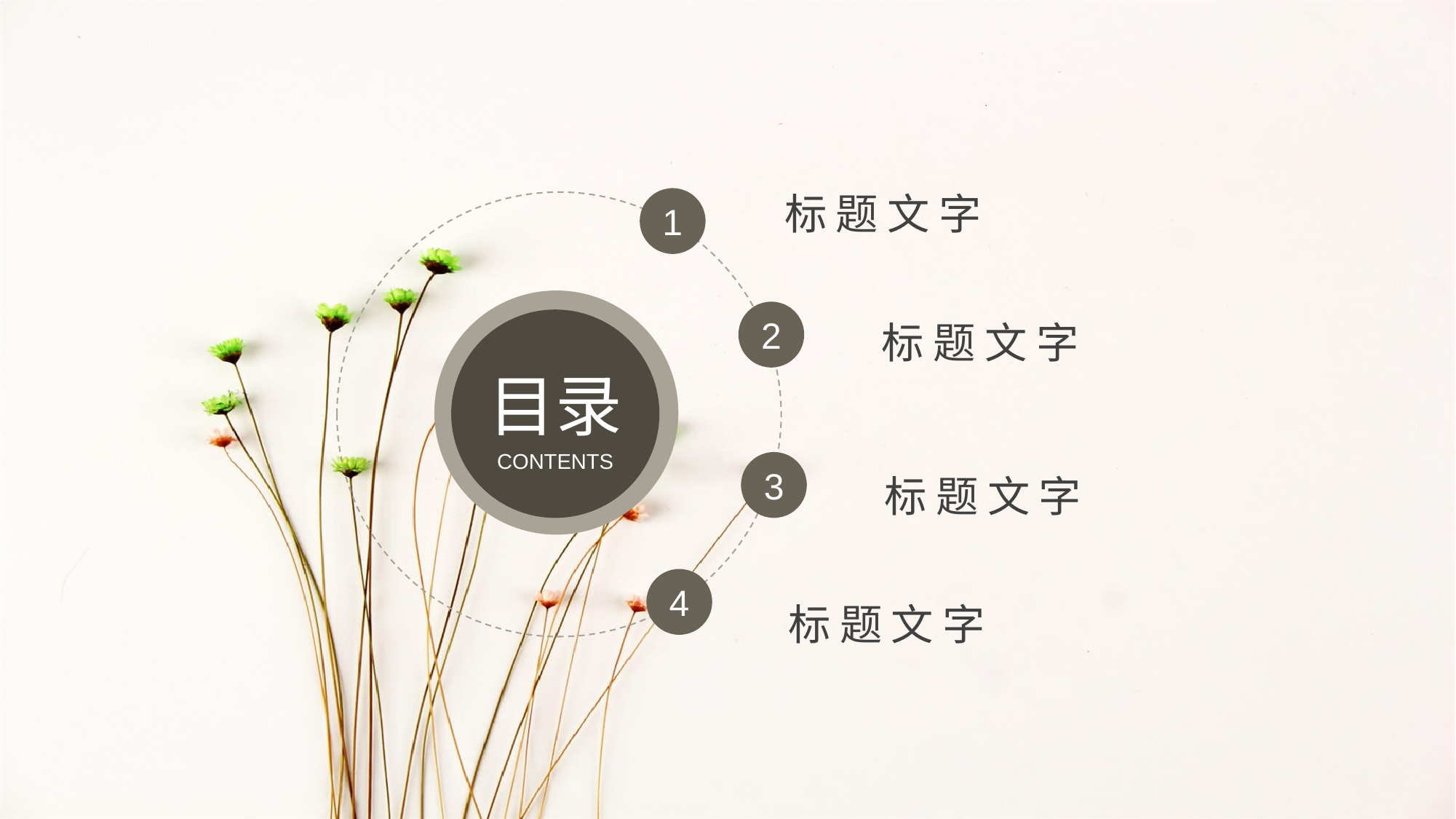

标题文字
1

标题文字

2
目录
CONTENTS
标题文字
3
4
标题文字